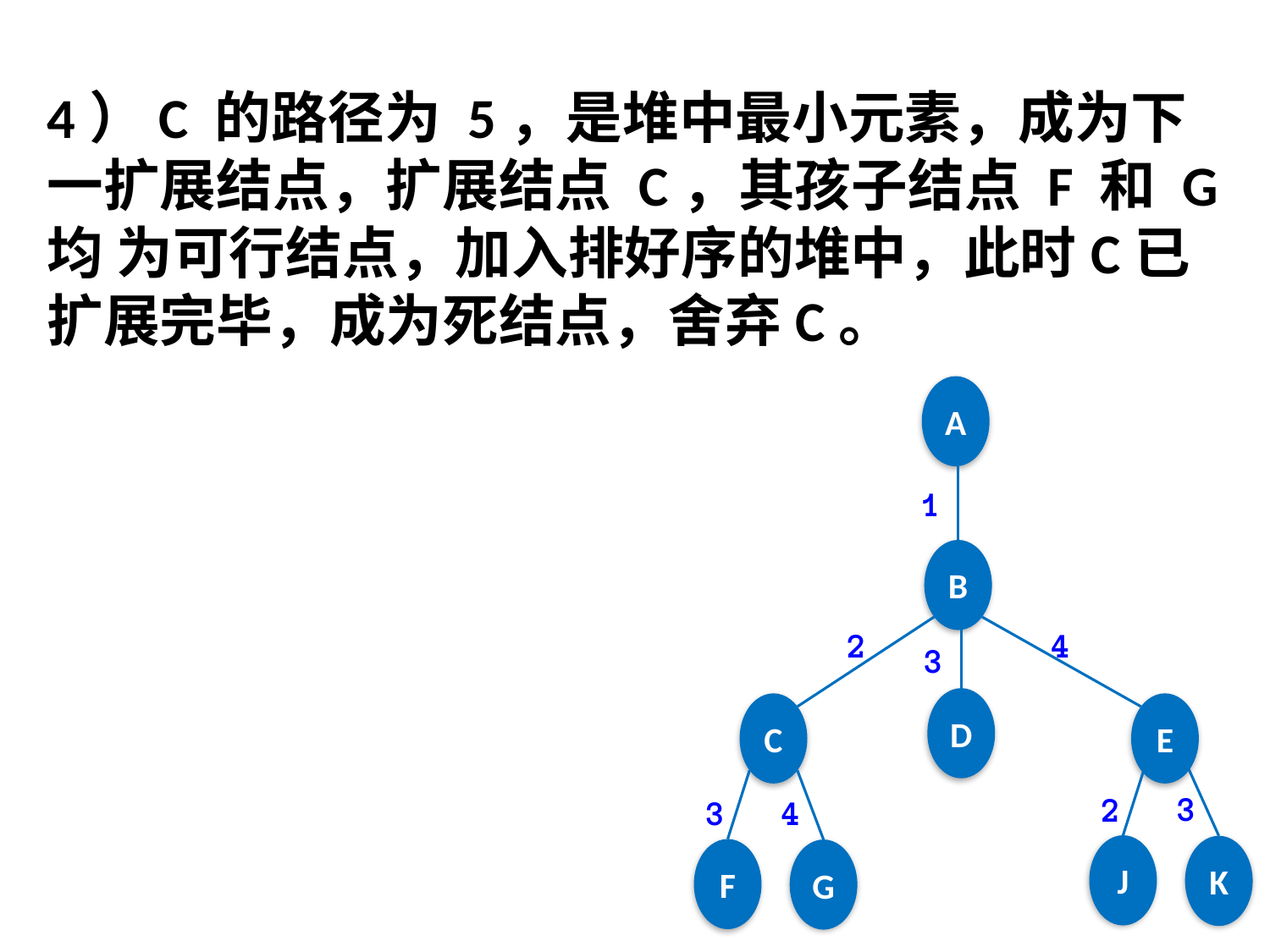

4）C 的路径为 5，是堆中最小元素，成为下一扩展结点，扩展结点 C，其孩子结点 F 和 G 均 为可行结点，加入排好序的堆中，此时C已扩展完毕，成为死结点，舍弃C。
A
1
B
2
4
3
D
C
E
3
2
4
3
J
K
F
G